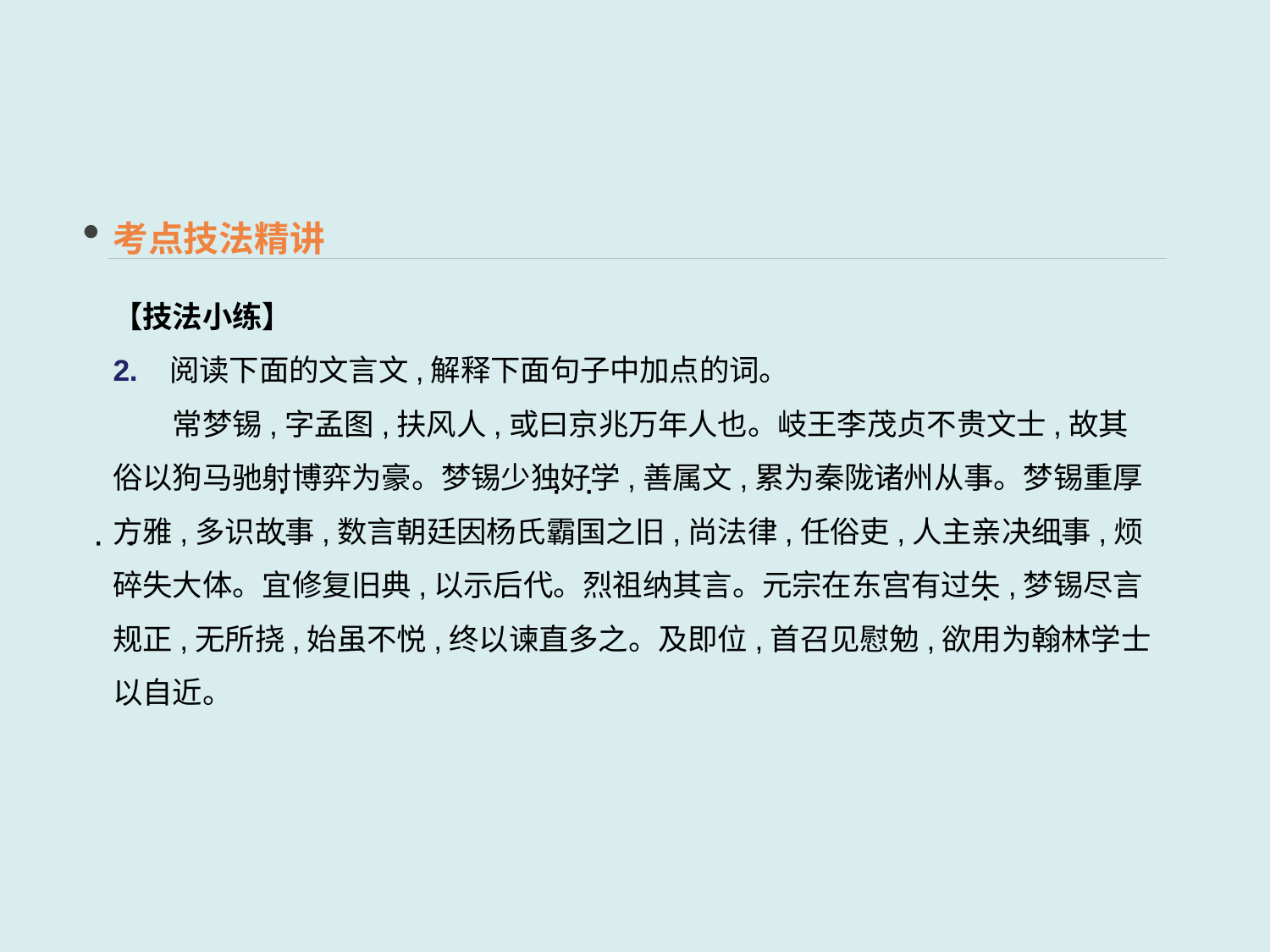

考点技法精讲

【技法小练】
2.   阅读下面的文言文,解释下面句子中加点的词。
　　常梦锡,字孟图,扶风人,或曰京兆万年人也。岐王李茂贞不贵文士,故其俗以狗马驰射博弈为豪。梦锡少独好学,善属文,累为秦陇诸州从事。梦锡重厚方雅,多识故事,数言朝廷因杨氏霸国之旧,尚法律,任俗吏,人主亲决细事,烦碎失大体。宜修复旧典,以示后代。烈祖纳其言。元宗在东宫有过失,梦锡尽言规正,无所挠,始虽不悦,终以谏直多之。及即位,首召见慰勉,欲用为翰林学士以自近。

·
 ·  ·
 ·  ·
·
·
·